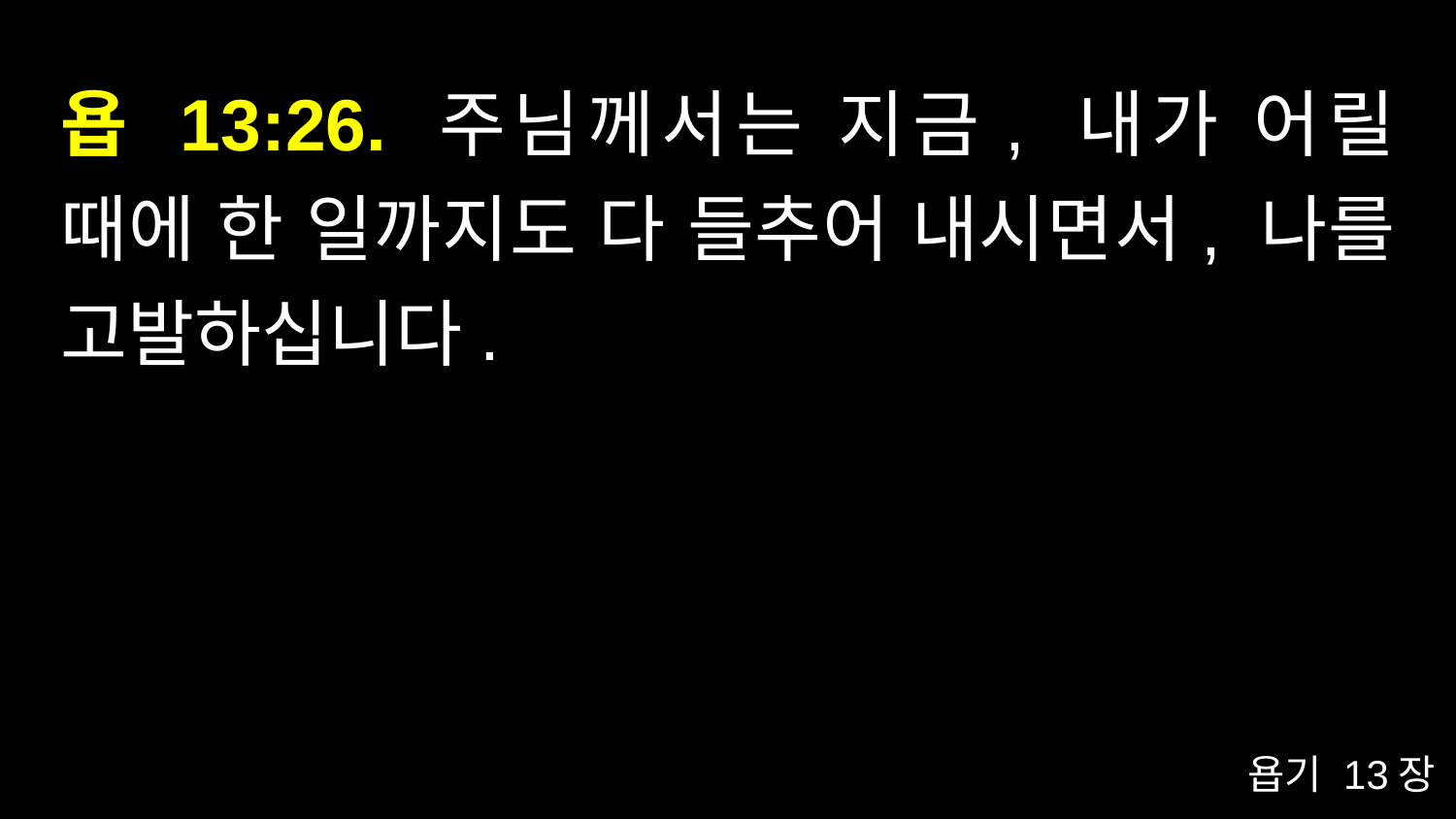

# 욥 13:26. 주님께서는 지금, 내가 어릴 때에 한 일까지도 다 들추어 내시면서, 나를 고발하십니다.
욥기 13장